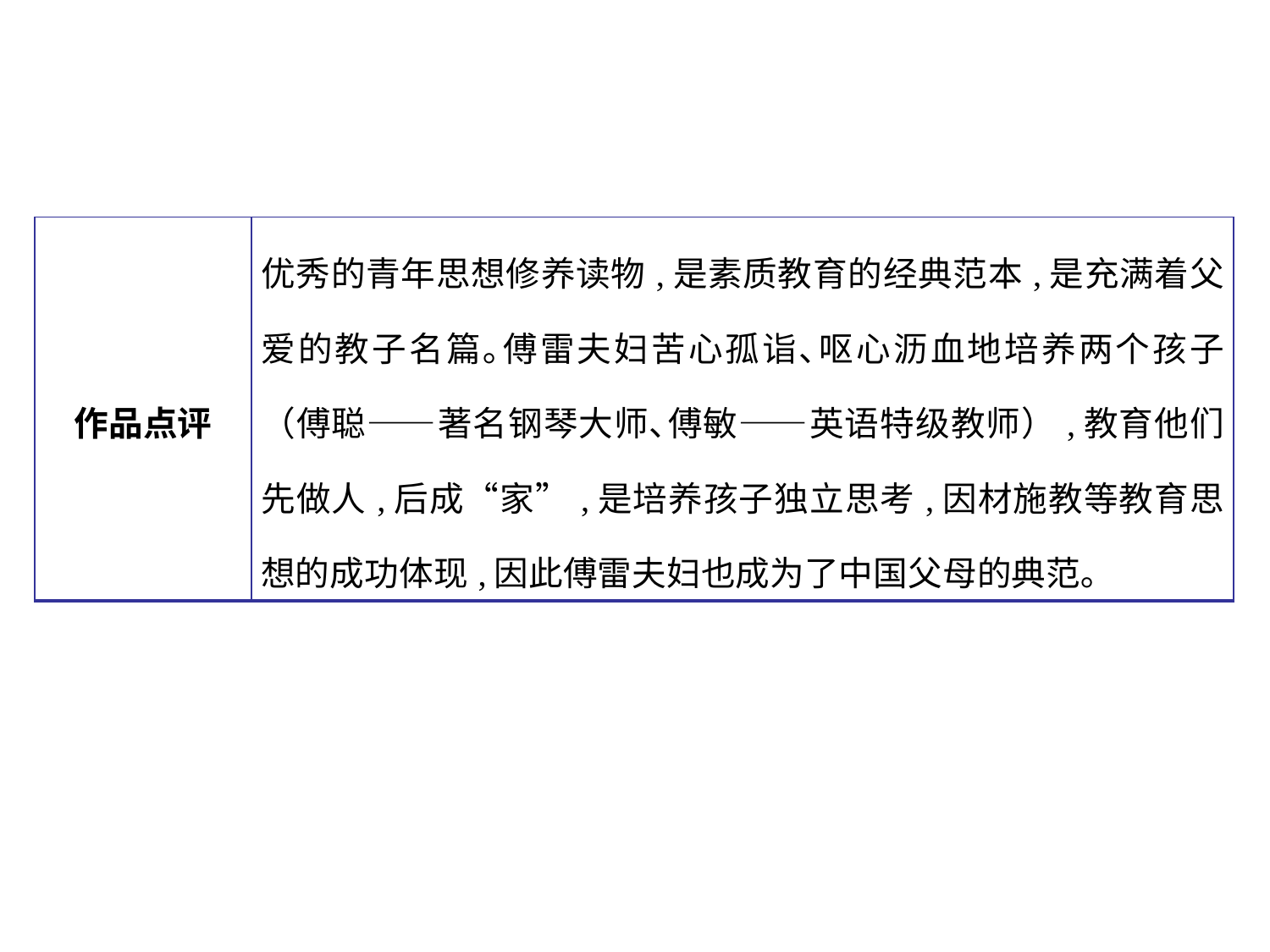

| 作品点评 | 优秀的青年思想修养读物,是素质教育的经典范本,是充满着父爱的教子名篇｡傅雷夫妇苦心孤诣､呕心沥血地培养两个孩子（傅聪——著名钢琴大师､傅敏——英语特级教师）,教育他们先做人,后成“家”,是培养孩子独立思考,因材施教等教育思想的成功体现,因此傅雷夫妇也成为了中国父母的典范｡ |
| --- | --- |